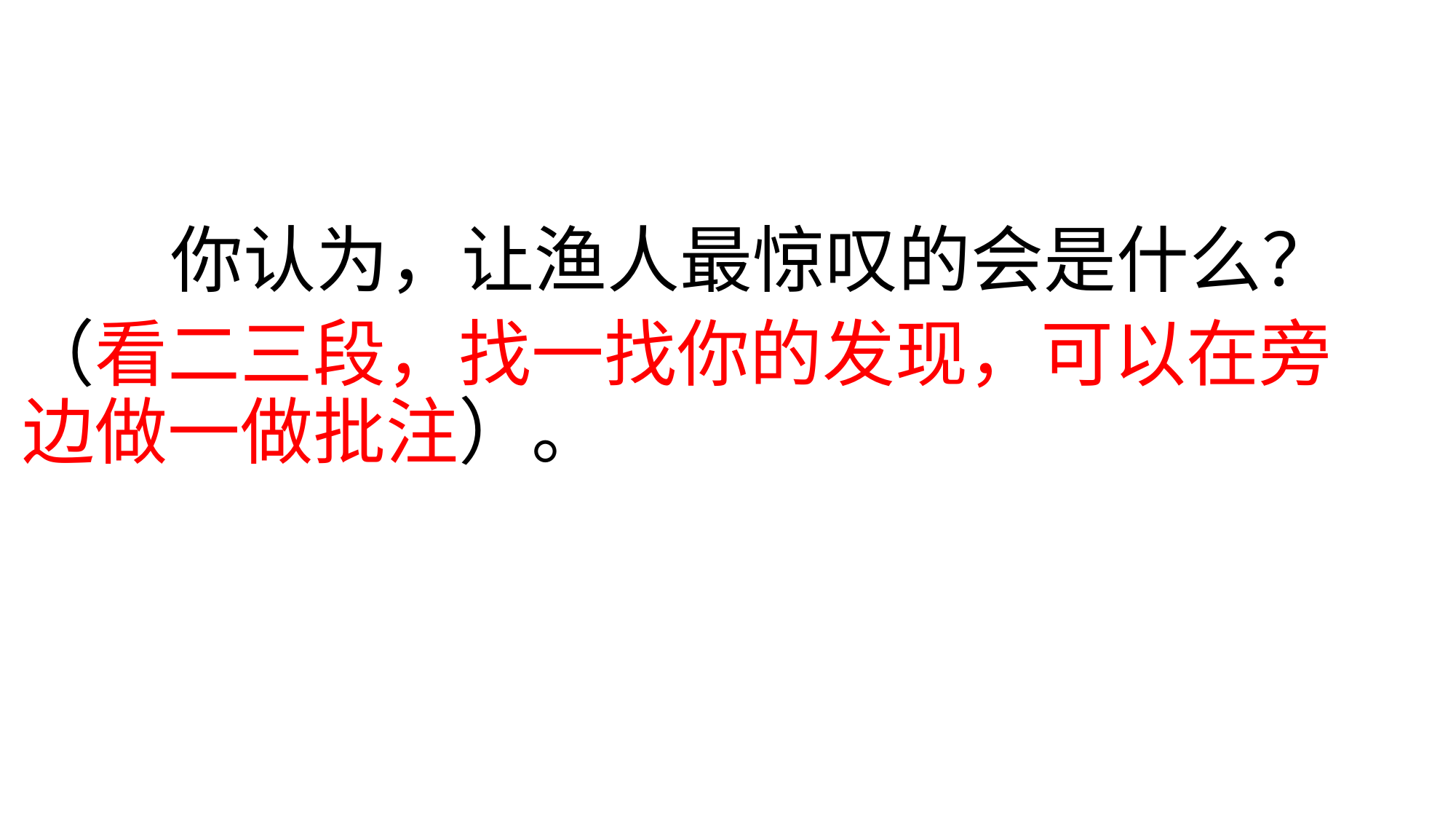

你认为，让渔人最惊叹的会是什么？
（看二三段，找一找你的发现，可以在旁边做一做批注）。